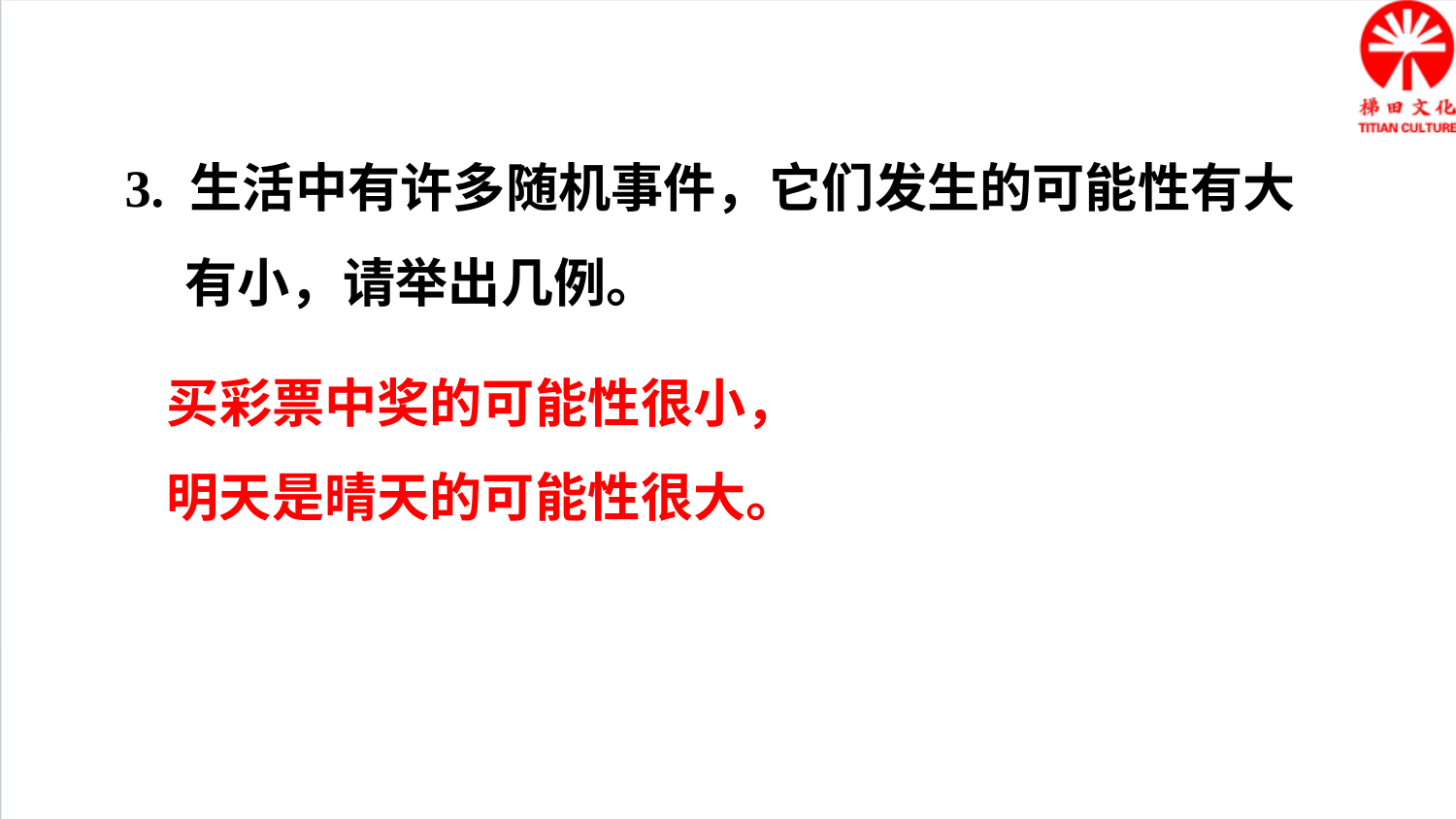

3. 生活中有许多随机事件，它们发生的可能性有大
    有小，请举出几例。
买彩票中奖的可能性很小，
明天是晴天的可能性很大。‌